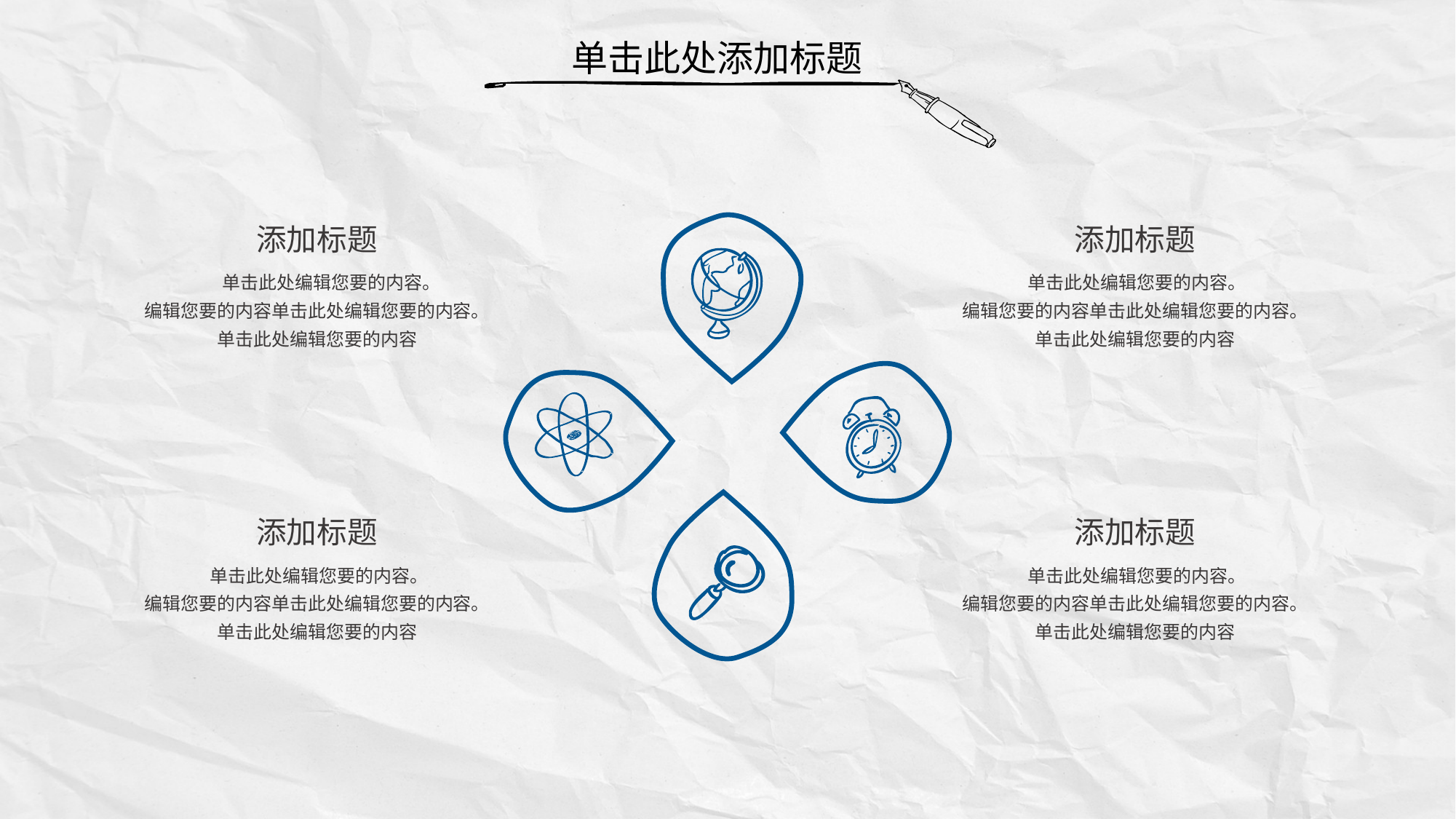

单击此处添加标题

添加标题
添加标题

       单击此处编辑您要的内容。
编辑您要的内容单击此处编辑您要的内容。单击此处编辑您要的内容
 单击此处编辑您要的内容。
编辑您要的内容单击此处编辑您要的内容。单击此处编辑您要的内容

添加标题
添加标题

 单击此处编辑您要的内容。
编辑您要的内容单击此处编辑您要的内容。单击此处编辑您要的内容
 单击此处编辑您要的内容。
编辑您要的内容单击此处编辑您要的内容。单击此处编辑您要的内容